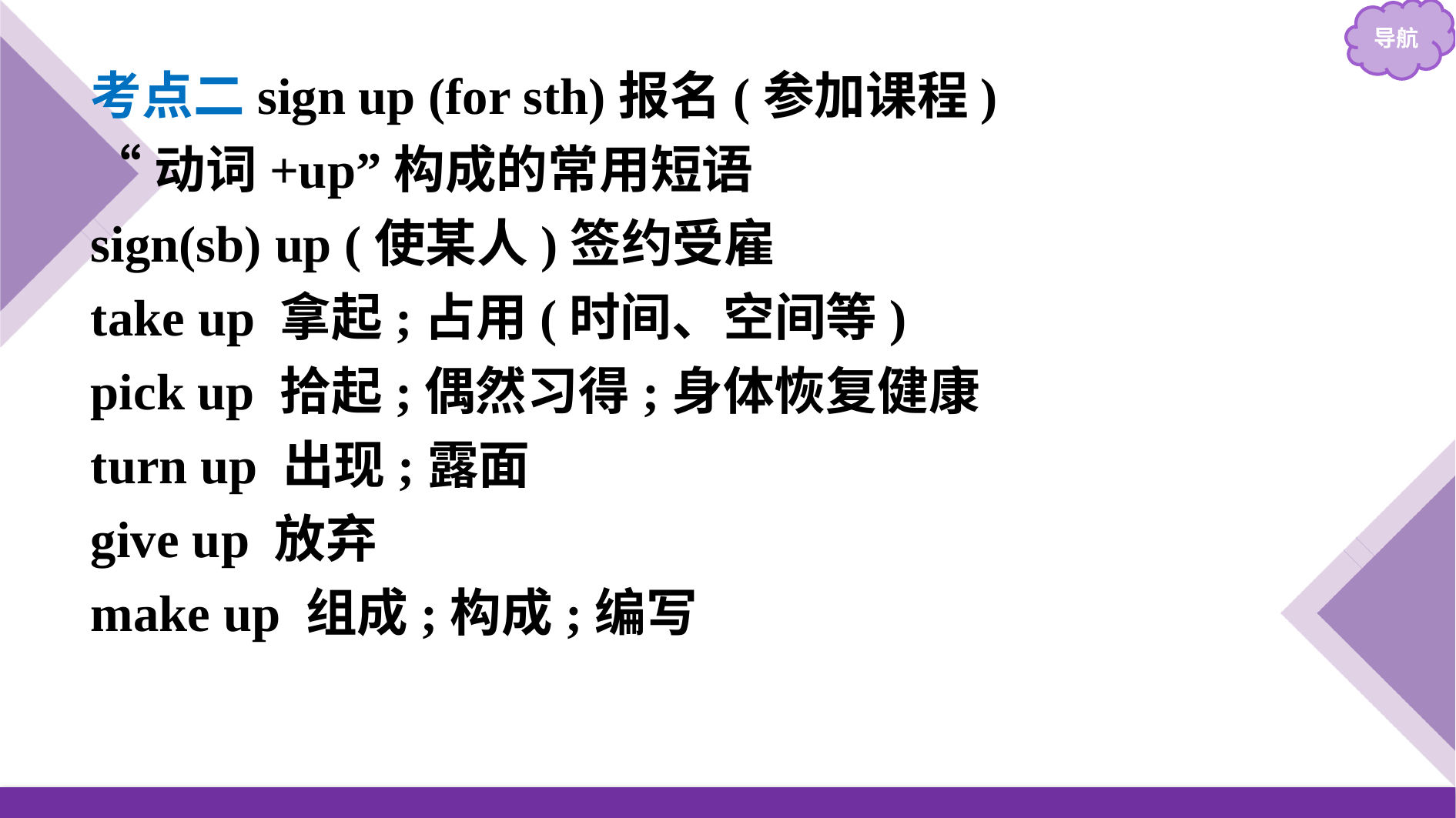

考点二sign up (for sth)报名(参加课程)
“动词+up”构成的常用短语
sign(sb) up (使某人)签约受雇
take up 拿起;占用(时间、空间等)
pick up 拾起;偶然习得;身体恢复健康
turn up 出现;露面
give up 放弃
make up 组成;构成;编写